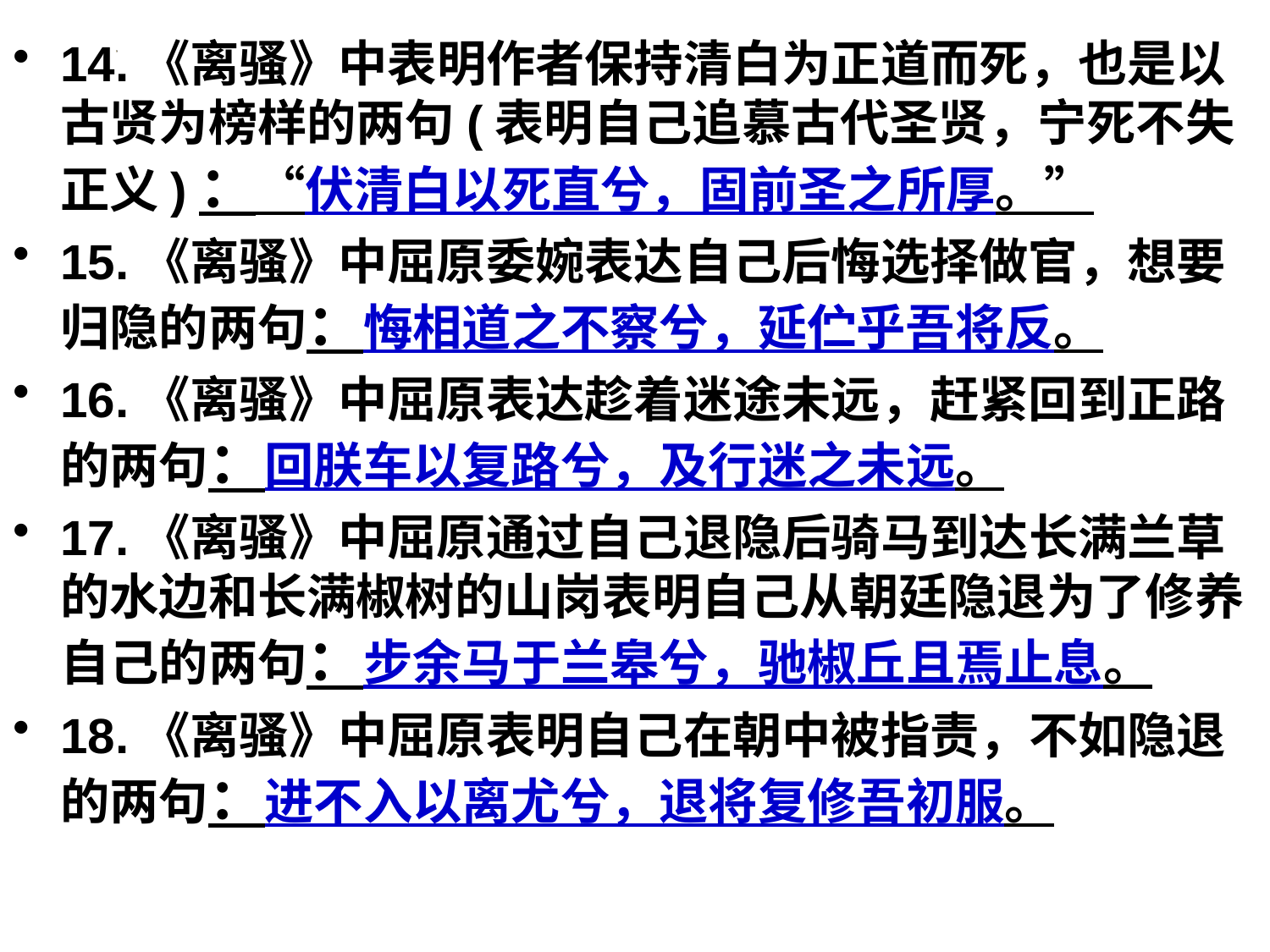

14.《离骚》中表明作者保持清白为正道而死，也是以古贤为榜样的两句(表明自己追慕古代圣贤，宁死不失正义)：“伏清白以死直兮，固前圣之所厚。”
15.《离骚》中屈原委婉表达自己后悔选择做官，想要归隐的两句：悔相道之不察兮，延伫乎吾将反。
16.《离骚》中屈原表达趁着迷途未远，赶紧回到正路的两句：回朕车以复路兮，及行迷之未远。
17.《离骚》中屈原通过自己退隐后骑马到达长满兰草的水边和长满椒树的山岗表明自己从朝廷隐退为了修养自己的两句：步余马于兰皋兮，驰椒丘且焉止息。
18.《离骚》中屈原表明自己在朝中被指责，不如隐退的两句：进不入以离尤兮，退将复修吾初服。
#